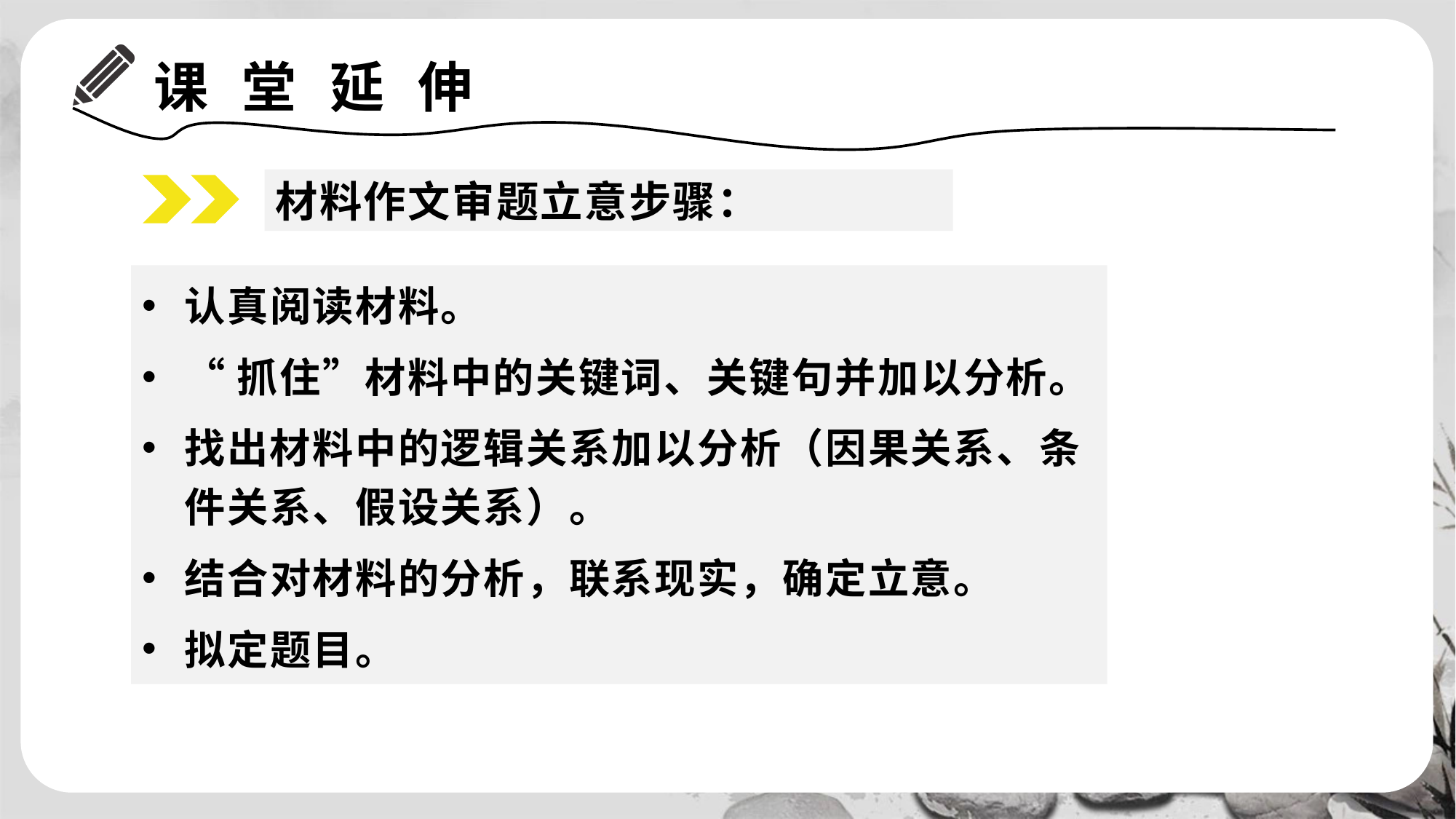

# 课 堂 延 伸
材料作文审题立意步骤：

认真阅读材料。
“抓住”材料中的关键词、关键句并加以分析。
找出材料中的逻辑关系加以分析（因果关系、条件关系、假设关系）。
结合对材料的分析，联系现实，确定立意。
拟定题目。